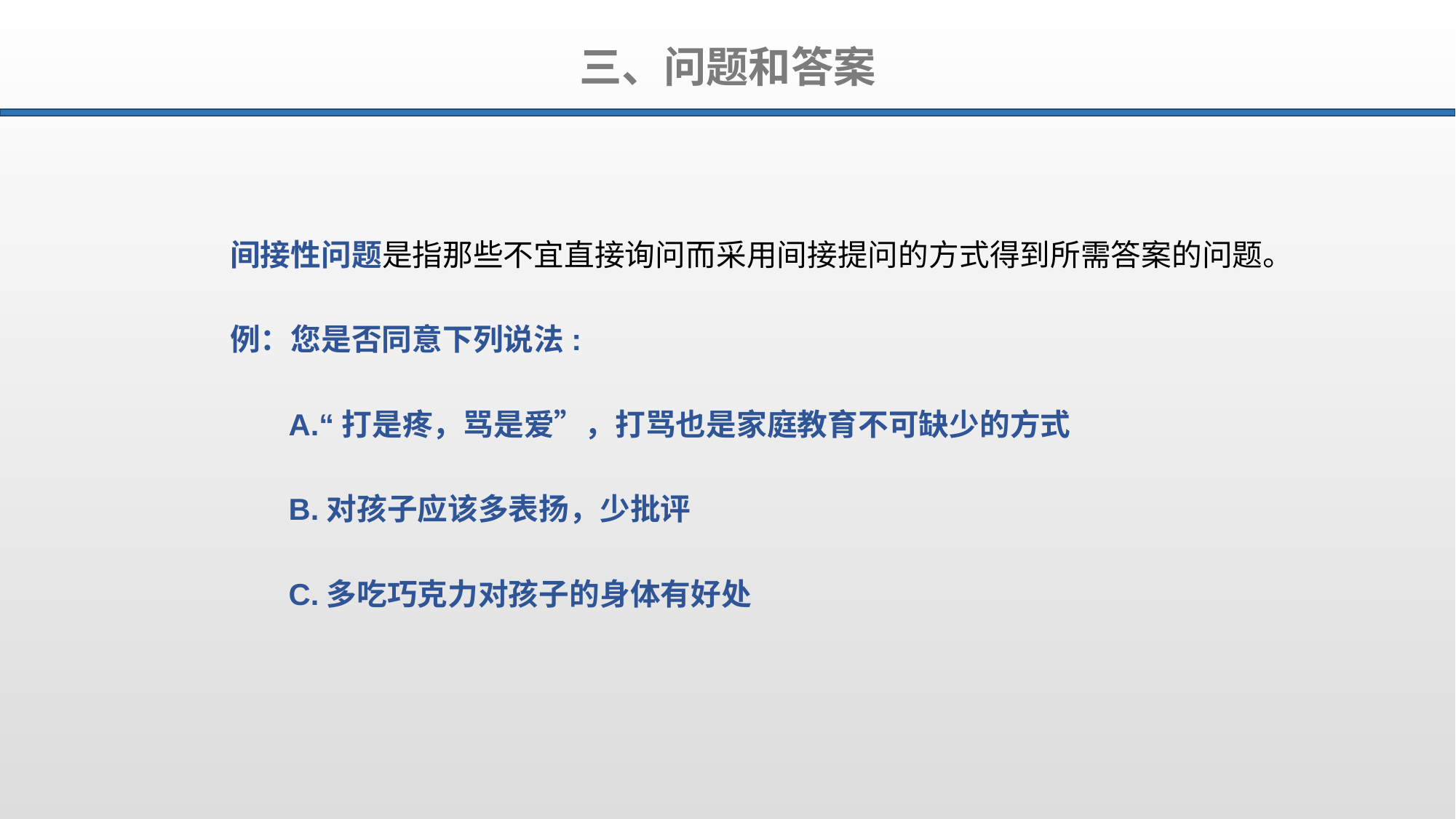

三、问题和答案

间接性问题是指那些不宜直接询问而采用间接提问的方式得到所需答案的问题。
例：您是否同意下列说法:
       A.“打是疼，骂是爱”，打骂也是家庭教育不可缺少的方式
       B.对孩子应该多表扬，少批评
       C.多吃巧克力对孩子的身体有好处